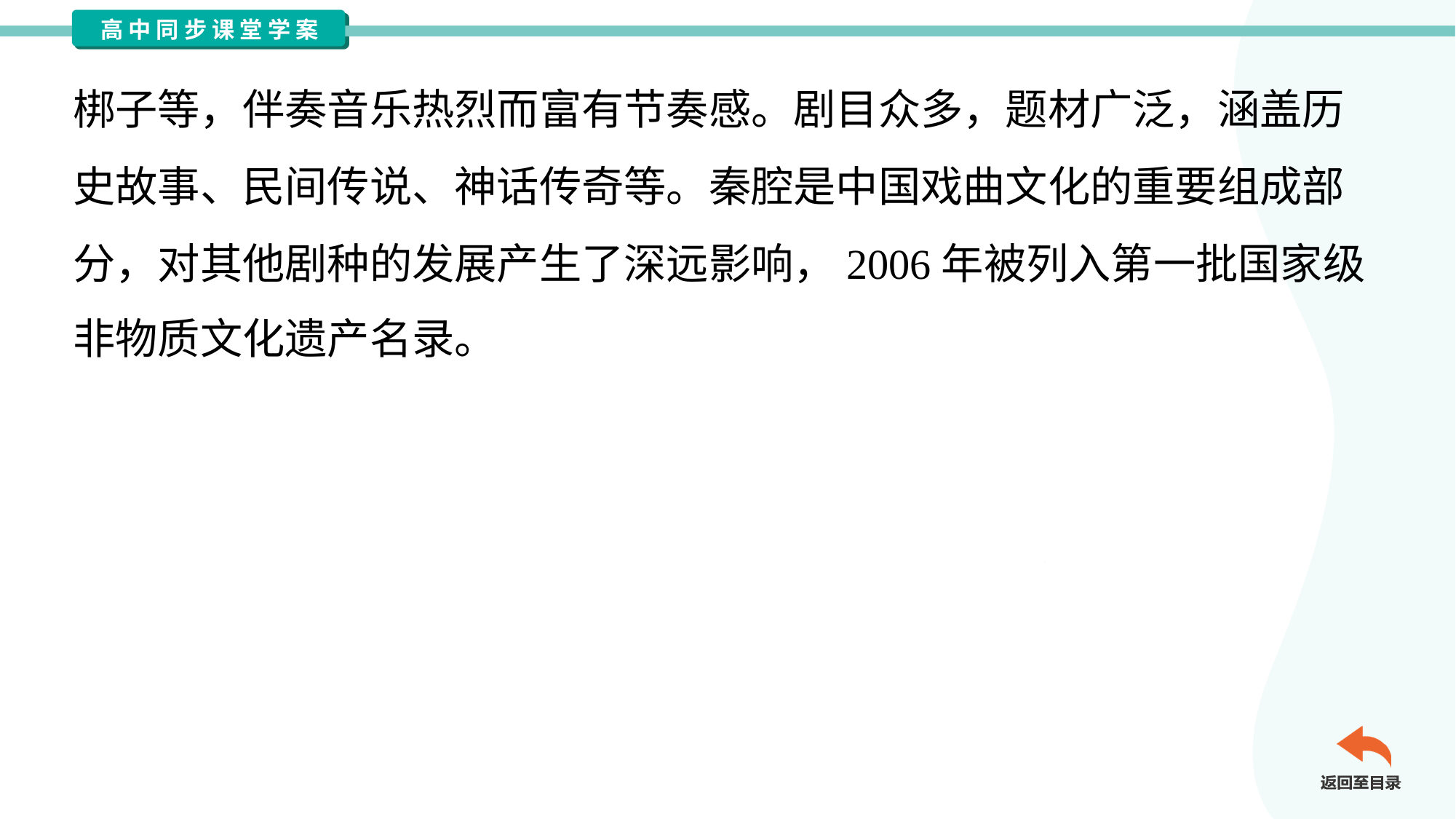

梆子等，伴奏音乐热烈而富有节奏感。剧目众多，题材广泛，涵盖历
史故事、民间传说、神话传奇等。秦腔是中国戏曲文化的重要组成部
分，对其他剧种的发展产生了深远影响，2006年被列入第一批国家级
非物质文化遗产名录。#1.1